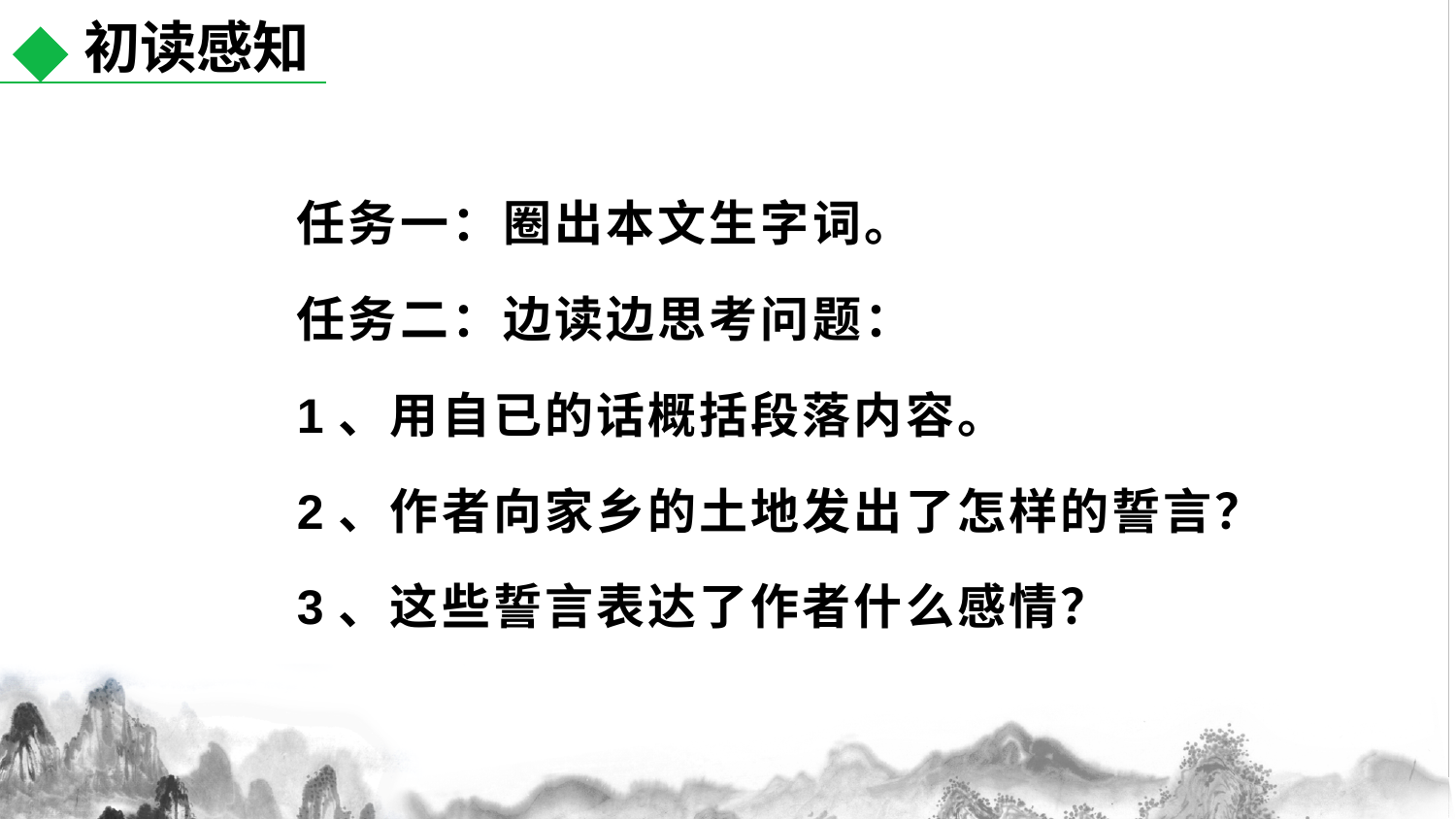

初读感知

#

任务一：圈出本文生字词。
任务二：边读边思考问题：
1、用自已的话概括段落内容。
2、作者向家乡的土地发出了怎样的誓言？
3、这些誓言表达了作者什么感情？